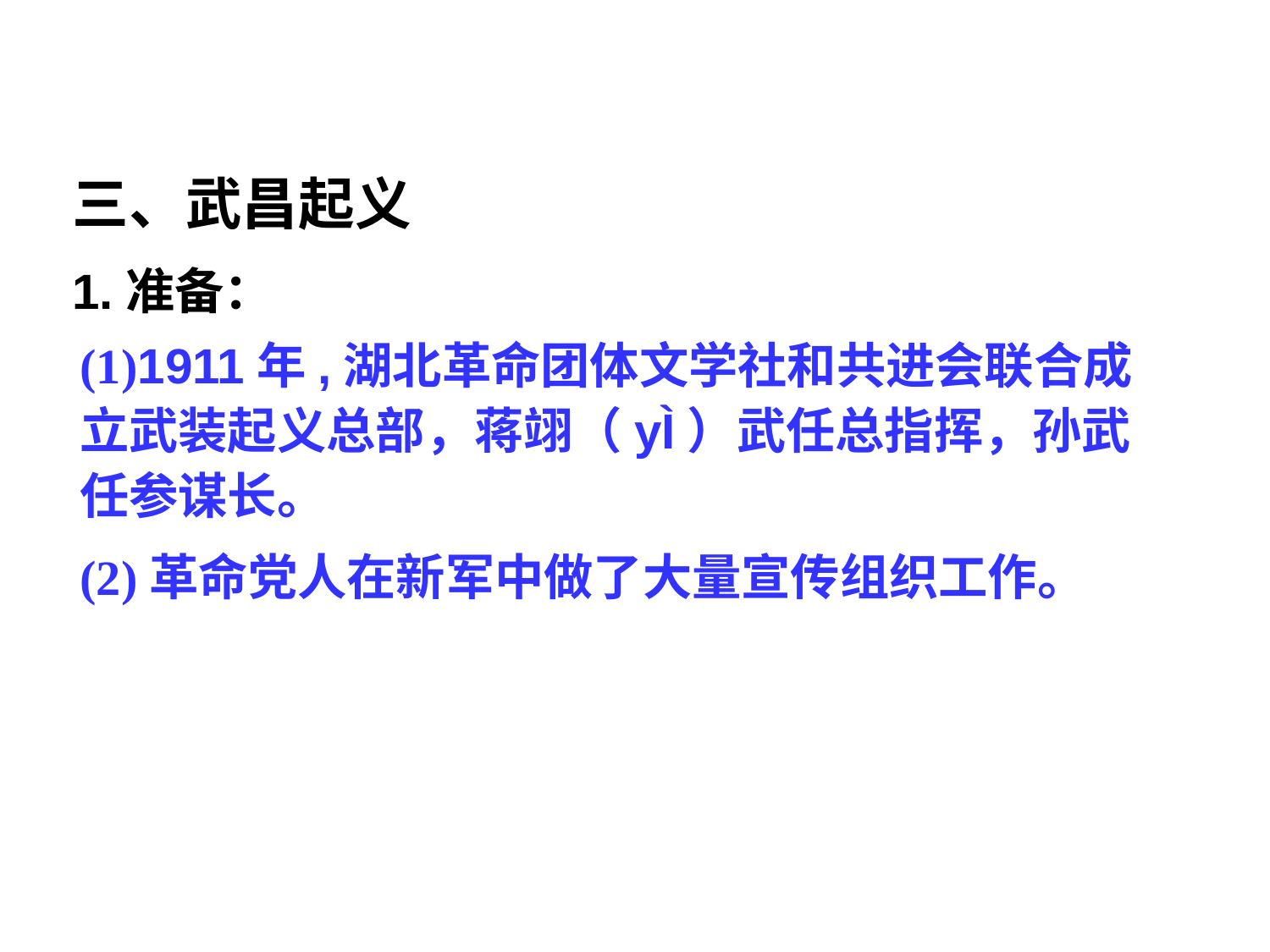

三、武昌起义
1.准备：
(1)1911年,湖北革命团体文学社和共进会联合成立武装起义总部，蒋翊（yÌ）武任总指挥，孙武任参谋长。
(2)革命党人在新军中做了大量宣传组织工作。